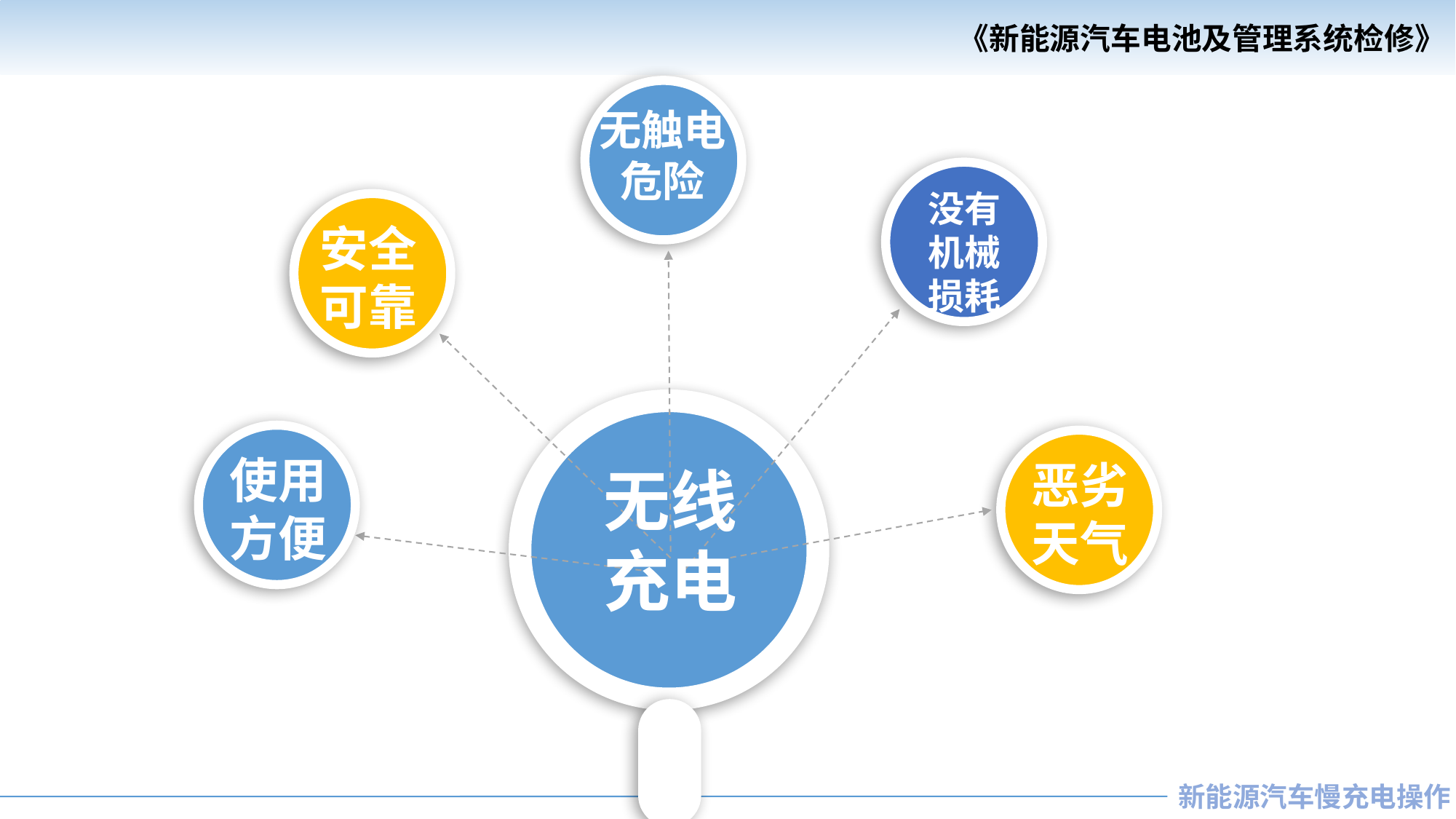

无触电危险

没有机械损耗

安全可靠

使用方便
恶劣天气
无线
充电